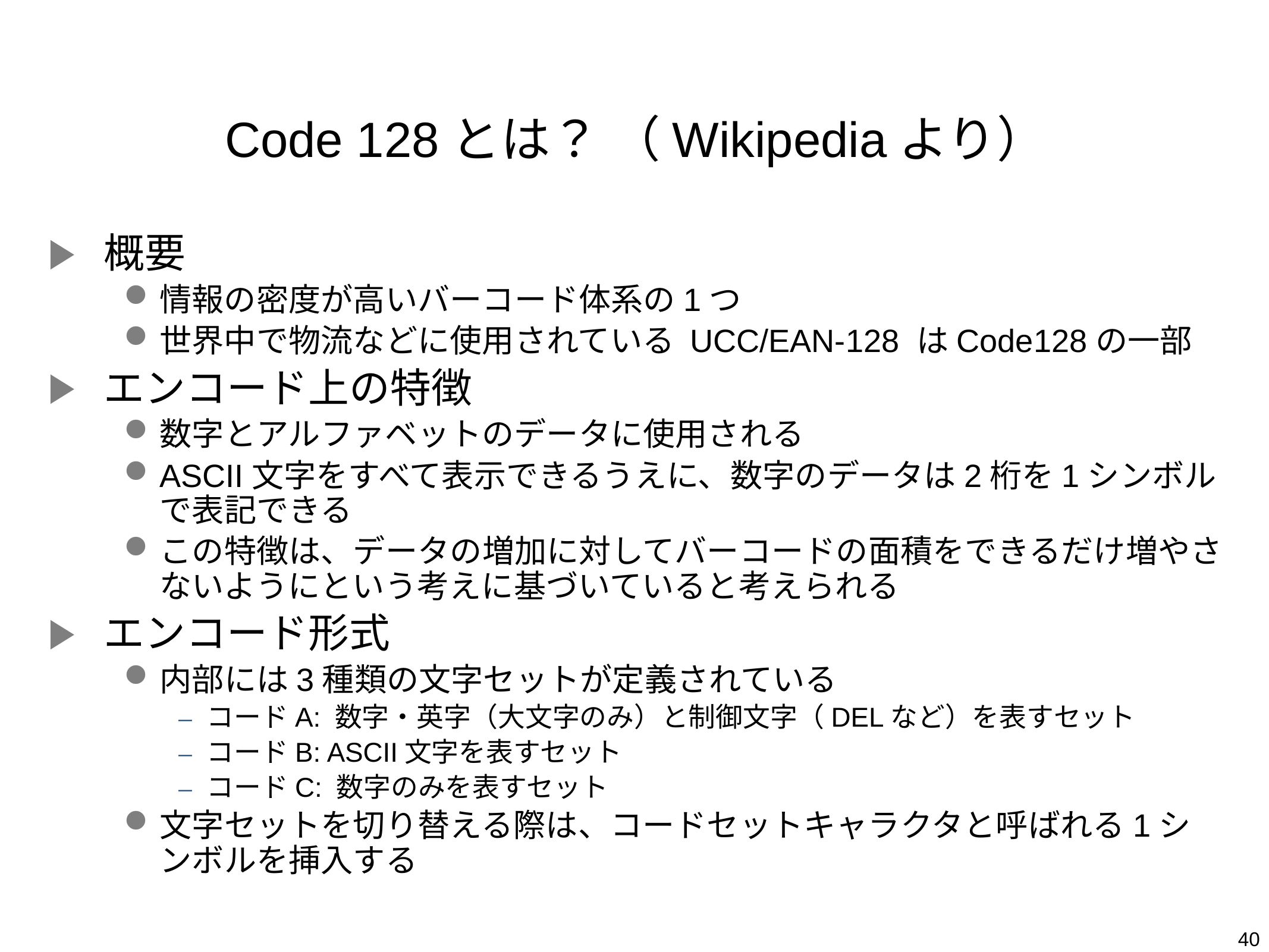

# Code 128とは？ （Wikipediaより）
概要
情報の密度が高いバーコード体系の1つ
世界中で物流などに使用されている UCC/EAN-128 はCode128の一部
エンコード上の特徴
数字とアルファベットのデータに使用される
ASCII文字をすべて表示できるうえに、数字のデータは2桁を1シンボルで表記できる
この特徴は、データの増加に対してバーコードの面積をできるだけ増やさないようにという考えに基づいていると考えられる
エンコード形式
内部には3種類の文字セットが定義されている
コードA: 数字・英字（大文字のみ）と制御文字（DELなど）を表すセット
コードB: ASCII文字を表すセット
コードC: 数字のみを表すセット
文字セットを切り替える際は、コードセットキャラクタと呼ばれる1シンボルを挿入する
40